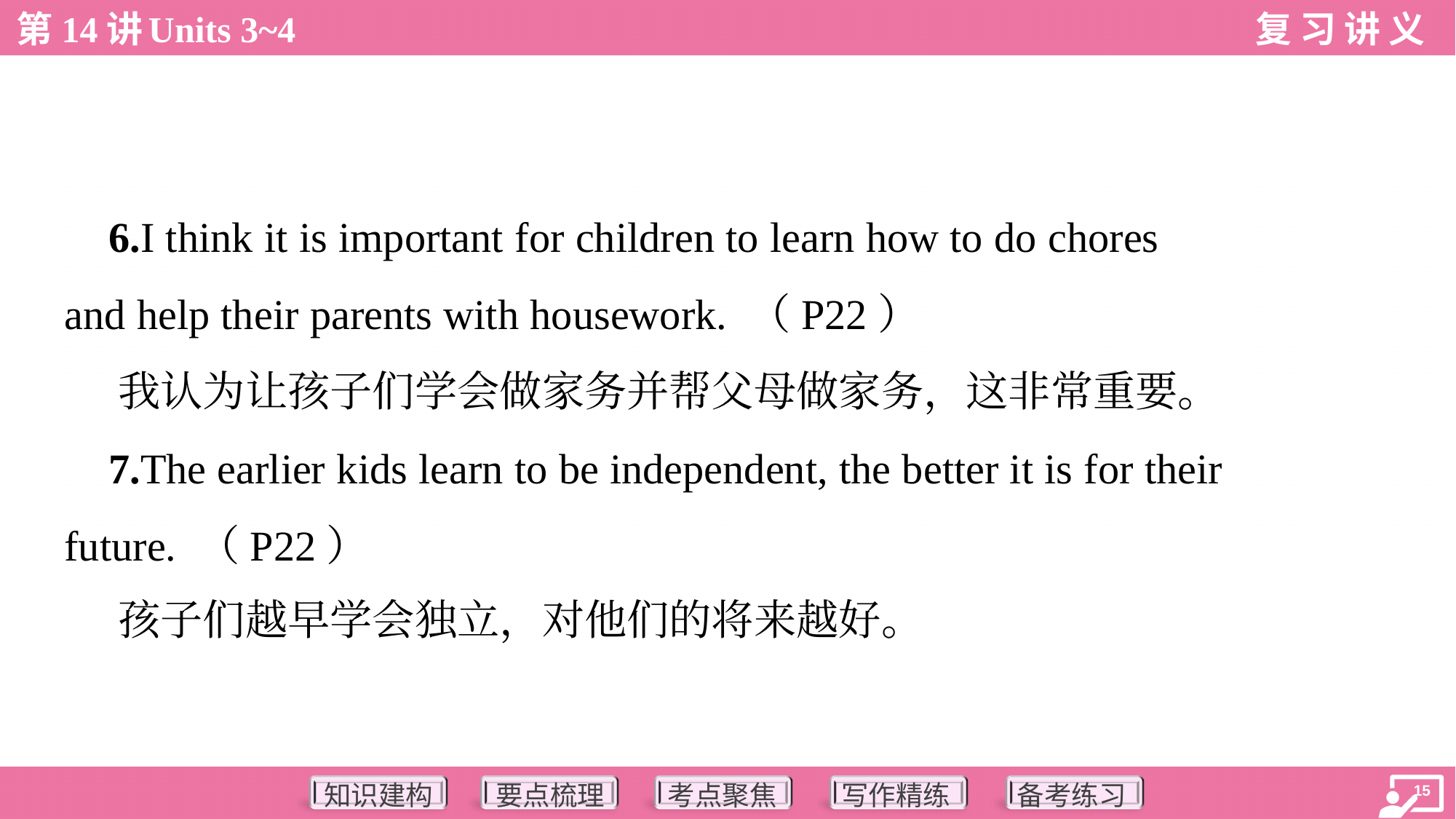

6.I think it is important for children to learn how to do chores
and help their parents with housework. （P22）
    我认为让孩子们学会做家务并帮父母做家务，这非常重要。
    7.The earlier kids learn to be independent, the better it is for their
future. （P22）
    孩子们越早学会独立，对他们的将来越好。